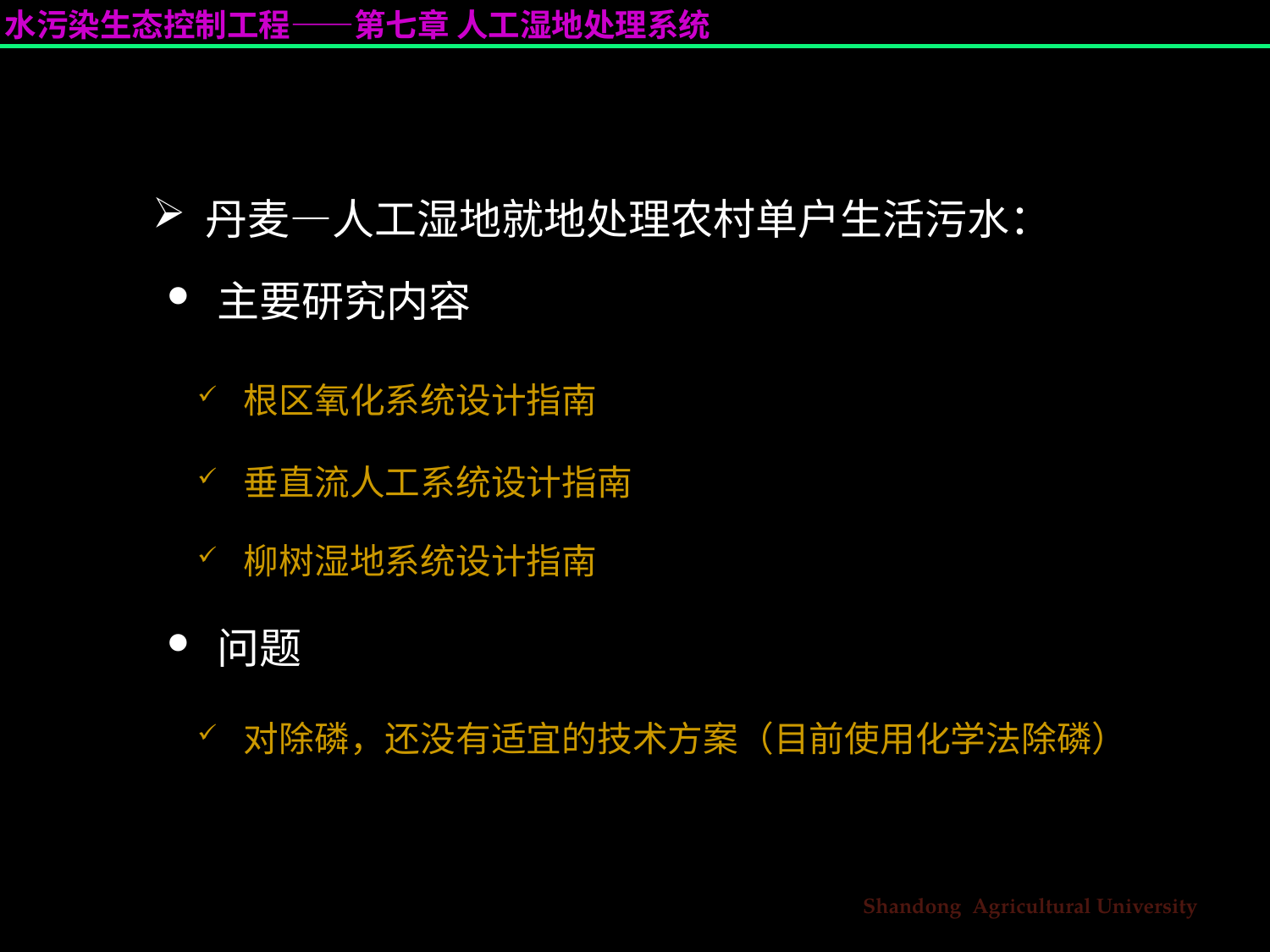

丹麦—人工湿地就地处理农村单户生活污水：
 主要研究内容
 根区氧化系统设计指南
 垂直流人工系统设计指南
 柳树湿地系统设计指南
 问题
 对除磷，还没有适宜的技术方案（目前使用化学法除磷）